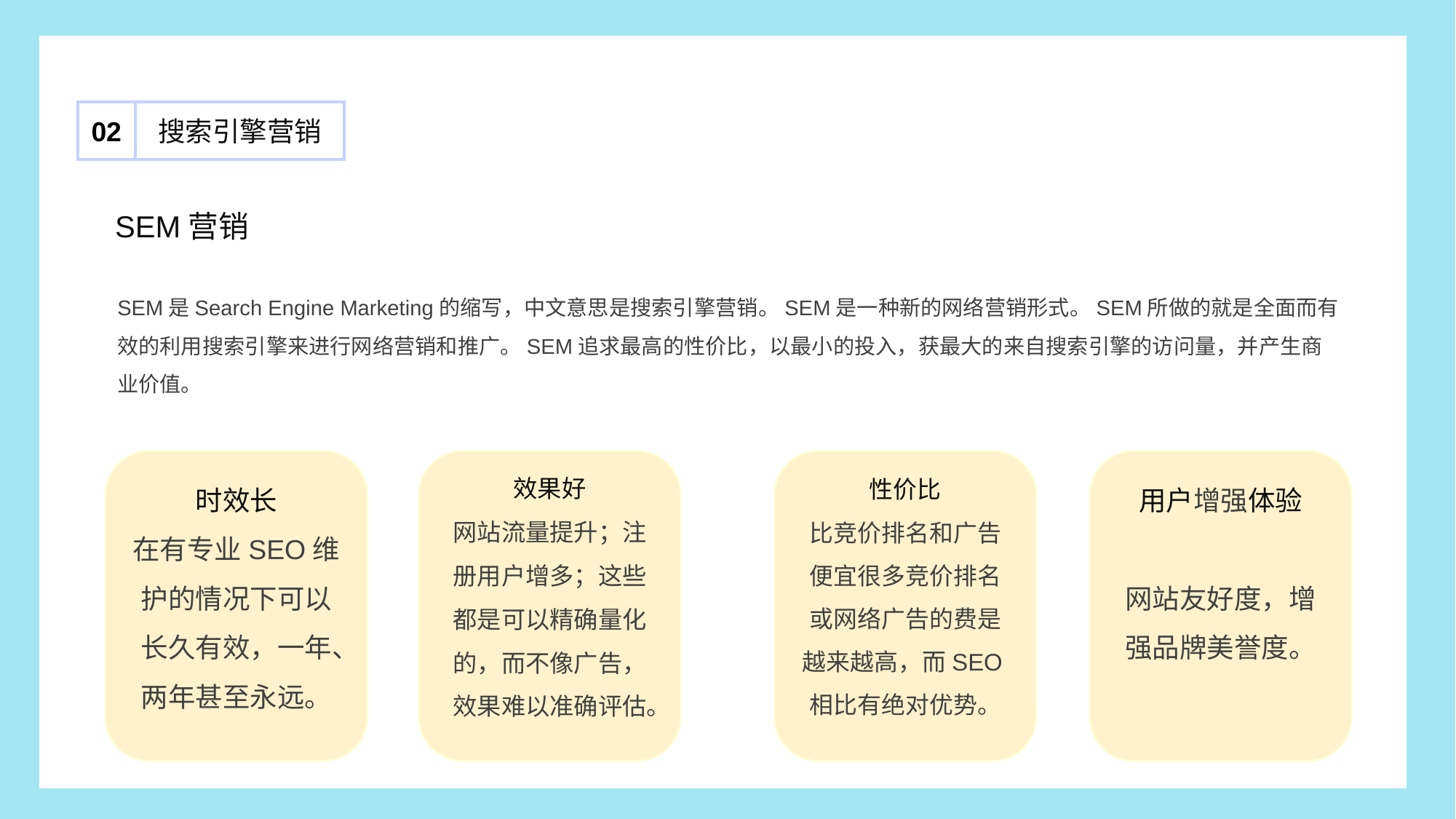

搜索引擎营销
02
SEM营销
SEM是Search Engine Marketing的缩写，中文意思是搜索引擎营销。SEM是一种新的网络营销形式。SEM所做的就是全面而有效的利用搜索引擎来进行网络营销和推广。SEM追求最高的性价比，以最小的投入，获最大的来自搜索引擎的访问量，并产生商业价值。
时效长
在有专业SEO维护的情况下可以长久有效，一年、两年甚至永远。

效果好
网站流量提升；注册用户增多；这些都是可以精确量化的，而不像广告，效果难以准确评估。

性价比
比竞价排名和广告便宜很多竞价排名或网络广告的费是越来越高，而SEO相比有绝对优势。

用户增强体验

网站友好度，增强品牌美誉度。